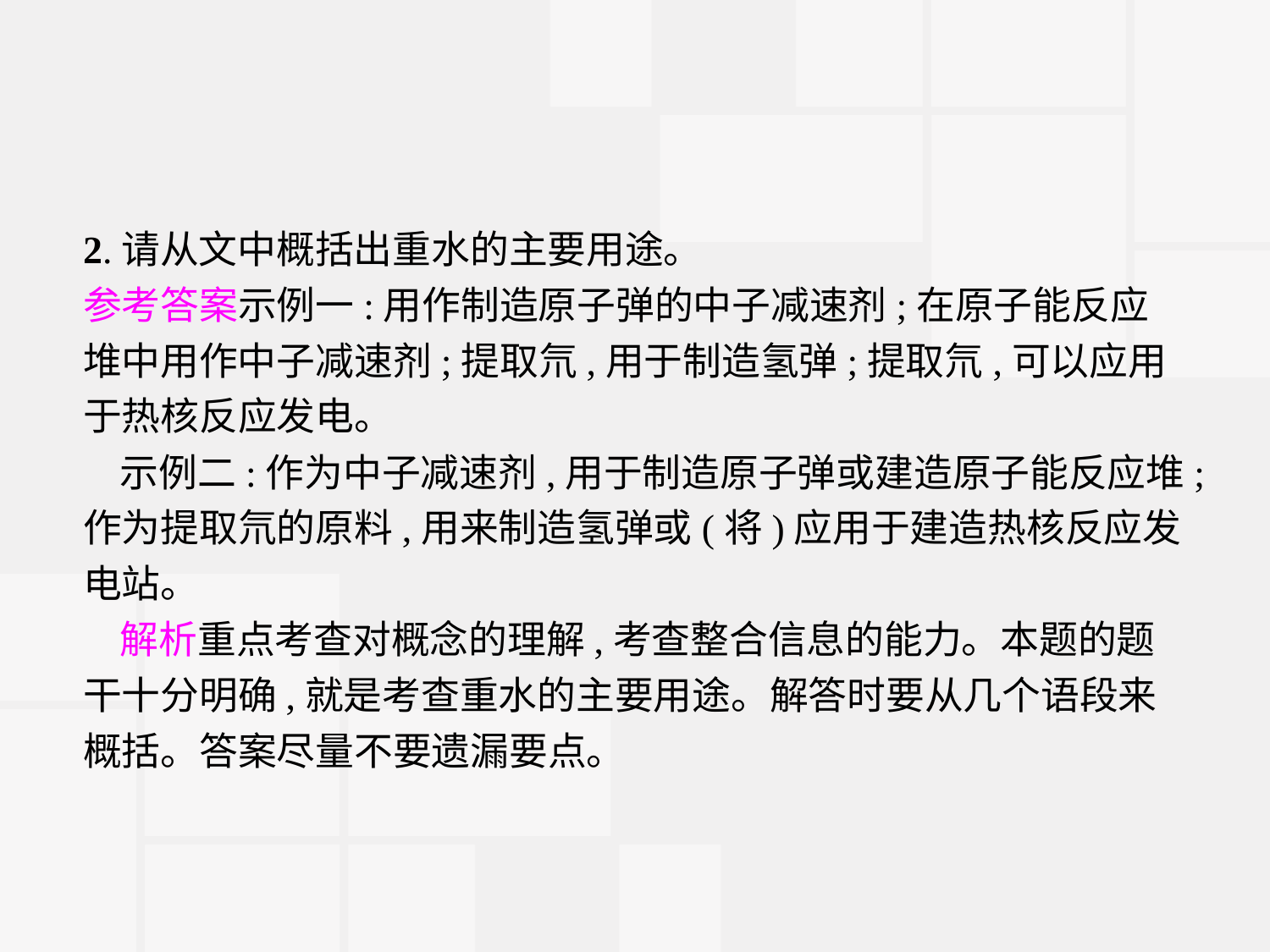

2.请从文中概括出重水的主要用途。
参考答案示例一:用作制造原子弹的中子减速剂;在原子能反应堆中用作中子减速剂;提取氘,用于制造氢弹;提取氘,可以应用于热核反应发电。
示例二:作为中子减速剂,用于制造原子弹或建造原子能反应堆;作为提取氘的原料,用来制造氢弹或(将)应用于建造热核反应发电站。
解析重点考查对概念的理解,考查整合信息的能力。本题的题干十分明确,就是考查重水的主要用途。解答时要从几个语段来概括。答案尽量不要遗漏要点。